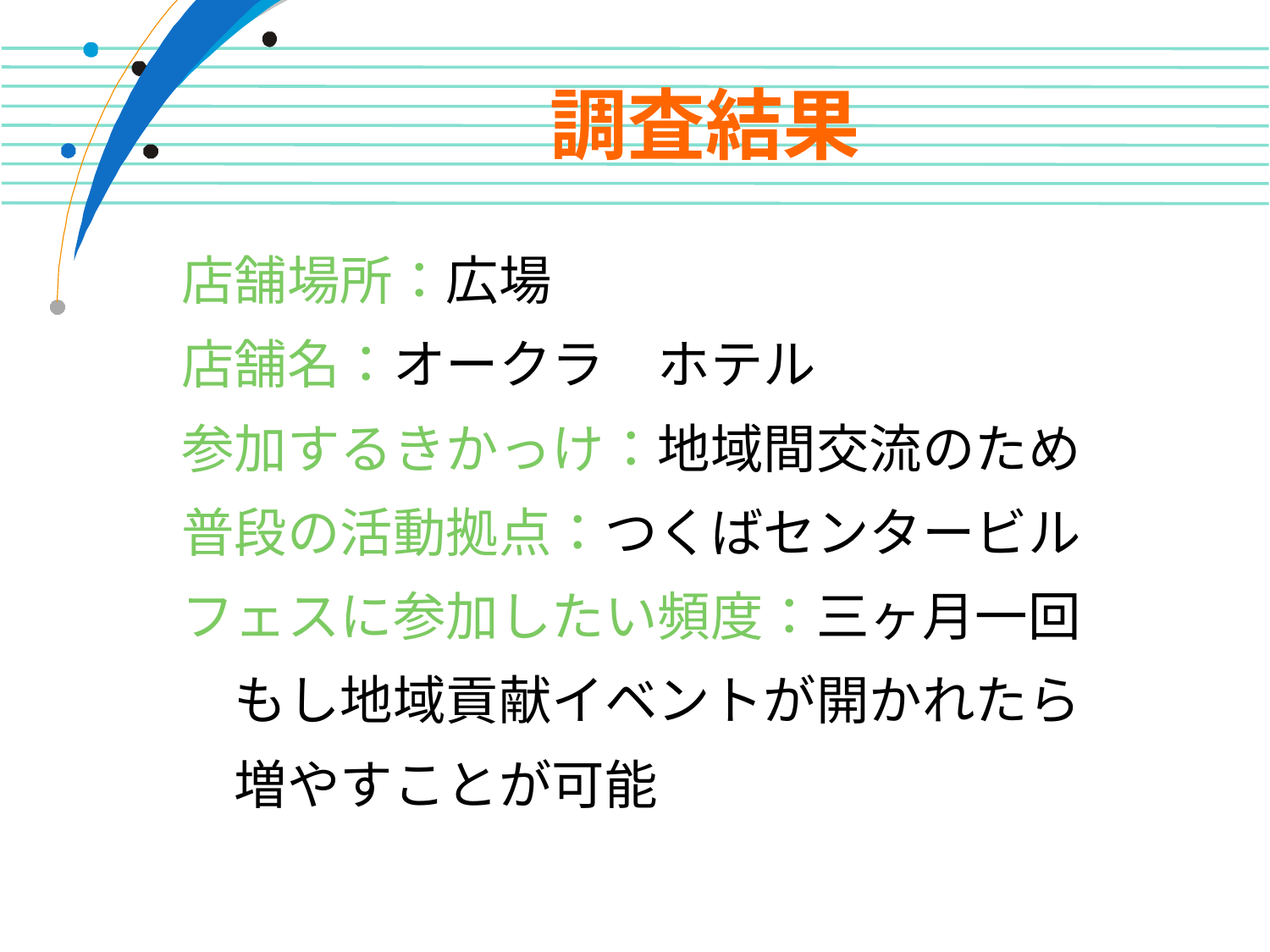

# 調査結果
店舗場所：広場
店舗名：オークラ　ホテル
参加するきかっけ：地域間交流のため
普段の活動拠点：つくばセンタービル
フェスに参加したい頻度：三ヶ月一回
　もし地域貢献イベントが開かれたら
　増やすことが可能